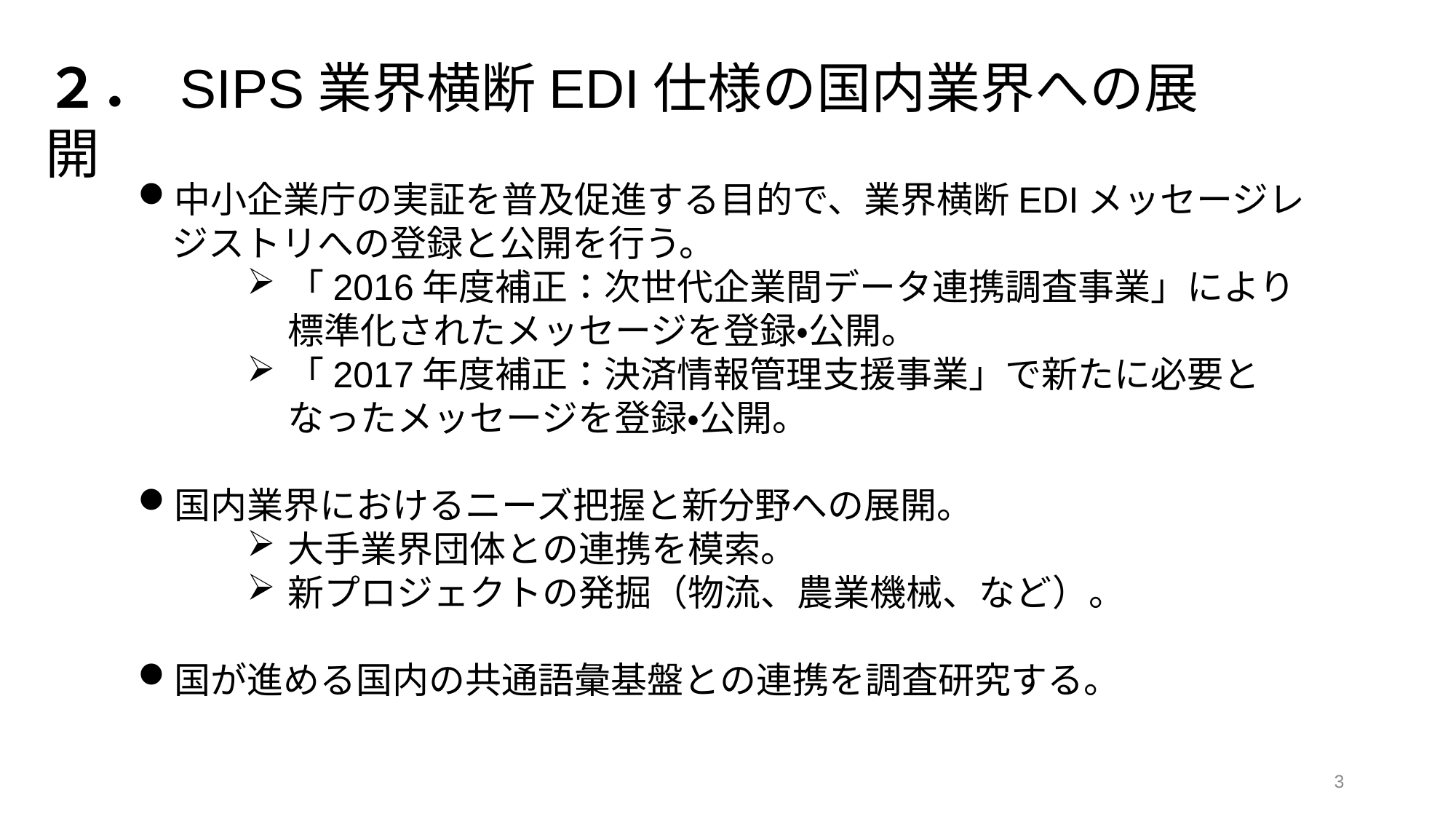

２． SIPS業界横断EDI仕様の国内業界への展開
中小企業庁の実証を普及促進する目的で、業界横断EDIメッセージレジストリへの登録と公開を行う。
「2016年度補正：次世代企業間データ連携調査事業」により標準化されたメッセージを登録・公開。
「2017年度補正：決済情報管理支援事業」で新たに必要となったメッセージを登録・公開。

国内業界におけるニーズ把握と新分野への展開。
大手業界団体との連携を模索。
新プロジェクトの発掘（物流、農業機械、など）。

国が進める国内の共通語彙基盤との連携を調査研究する。
3